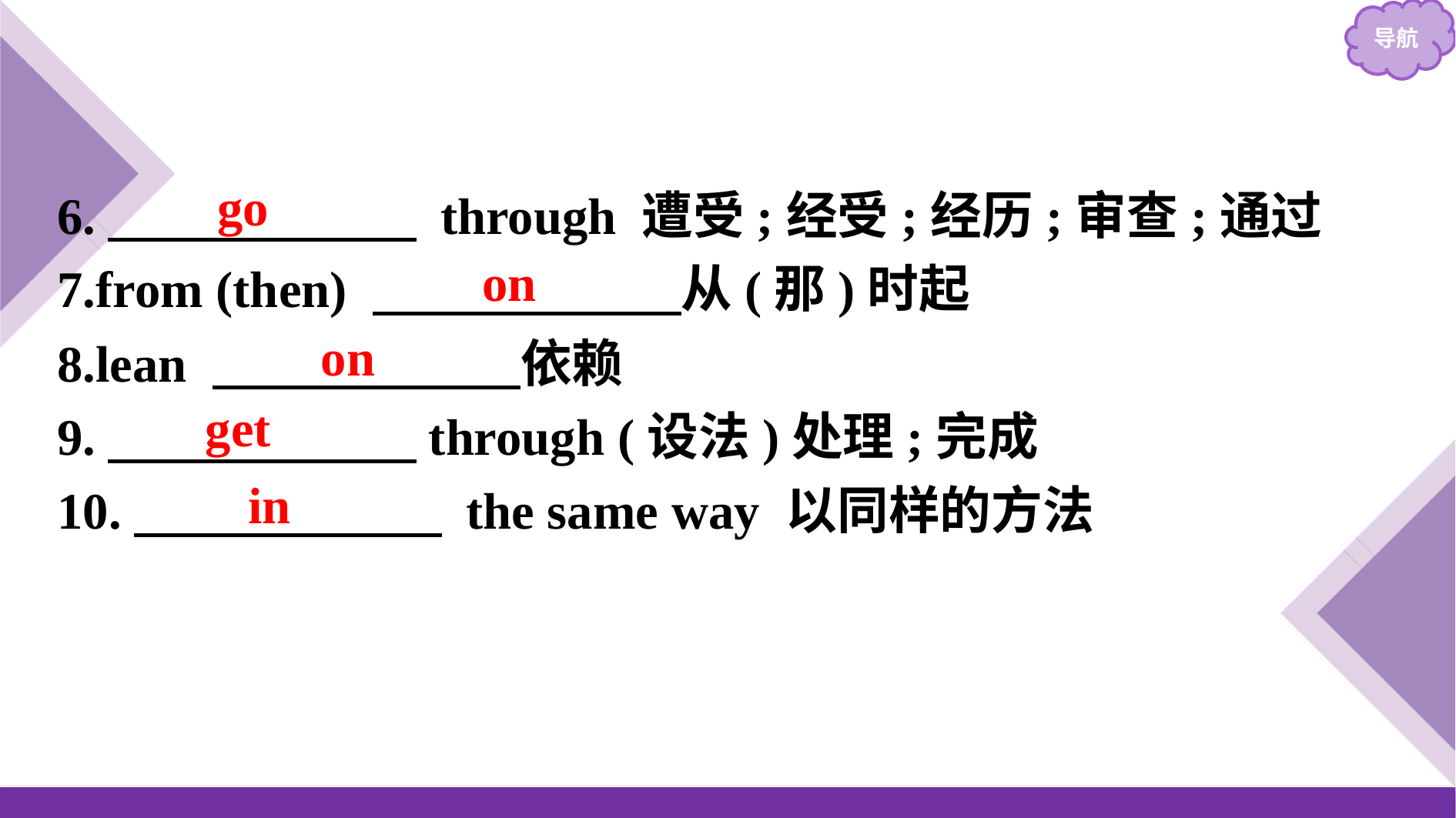

6.　　　　　　 through 遭受;经受;经历;审查;通过
7.from (then) 　　　　　　从(那)时起
8.lean 　　　　　　依赖
9.　　　　　　through (设法)处理;完成
10.　　　　　　 the same way 以同样的方法
go
on
on
get
in